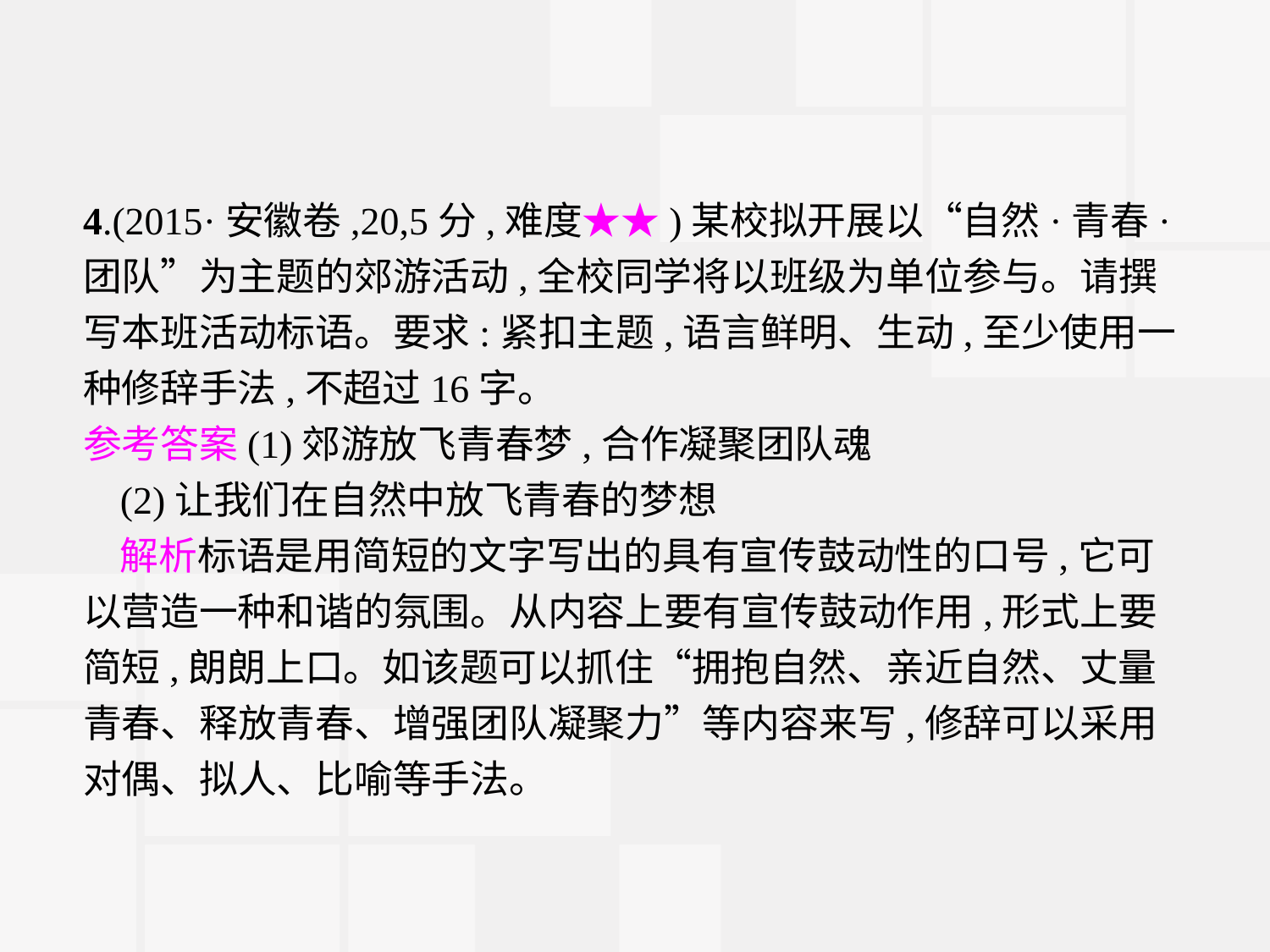

4.(2015·安徽卷,20,5分,难度★★)某校拟开展以“自然·青春·团队”为主题的郊游活动,全校同学将以班级为单位参与。请撰写本班活动标语。要求:紧扣主题,语言鲜明、生动,至少使用一种修辞手法,不超过16字。
参考答案(1)郊游放飞青春梦,合作凝聚团队魂
(2)让我们在自然中放飞青春的梦想
解析标语是用简短的文字写出的具有宣传鼓动性的口号,它可以营造一种和谐的氛围。从内容上要有宣传鼓动作用,形式上要简短,朗朗上口。如该题可以抓住“拥抱自然、亲近自然、丈量青春、释放青春、增强团队凝聚力”等内容来写,修辞可以采用对偶、拟人、比喻等手法。